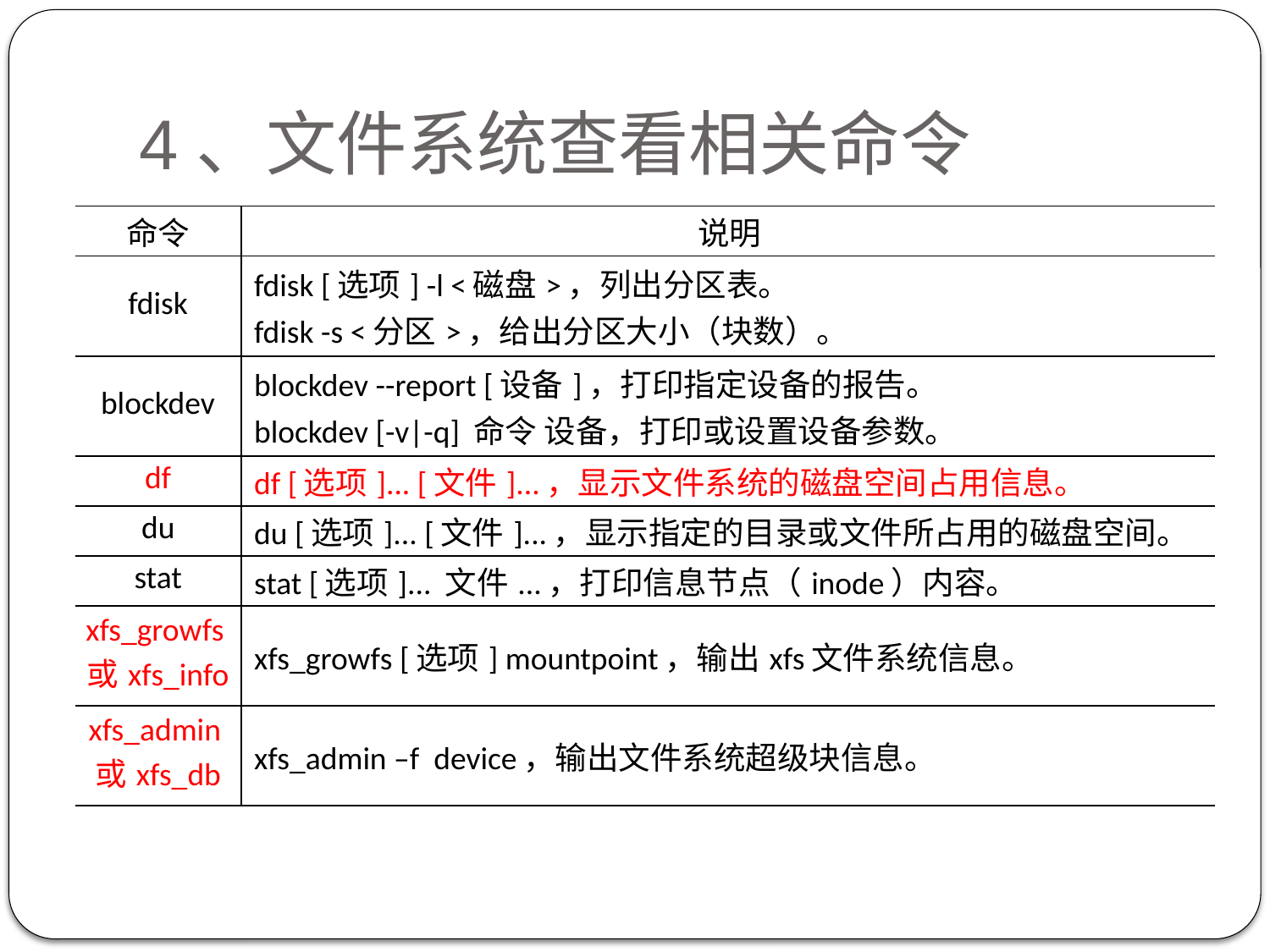

# 4、文件系统查看相关命令
| 命令 | 说明 |
| --- | --- |
| fdisk | fdisk [选项] -l <磁盘>，列出分区表。 fdisk -s <分区>，给出分区大小（块数）。 |
| blockdev | blockdev --report [设备]，打印指定设备的报告。 blockdev [-v|-q] 命令 设备，打印或设置设备参数。 |
| df | df [选项]... [文件]...，显示文件系统的磁盘空间占用信息。 |
| du | du [选项]... [文件]...，显示指定的目录或文件所占用的磁盘空间。 |
| stat | stat [选项]... 文件...，打印信息节点（inode）内容。 |
| xfs\_growfs或xfs\_info | xfs\_growfs [选项] mountpoint，输出xfs文件系统信息。 |
| xfs\_admin或xfs\_db | xfs\_admin –f device，输出文件系统超级块信息。 |